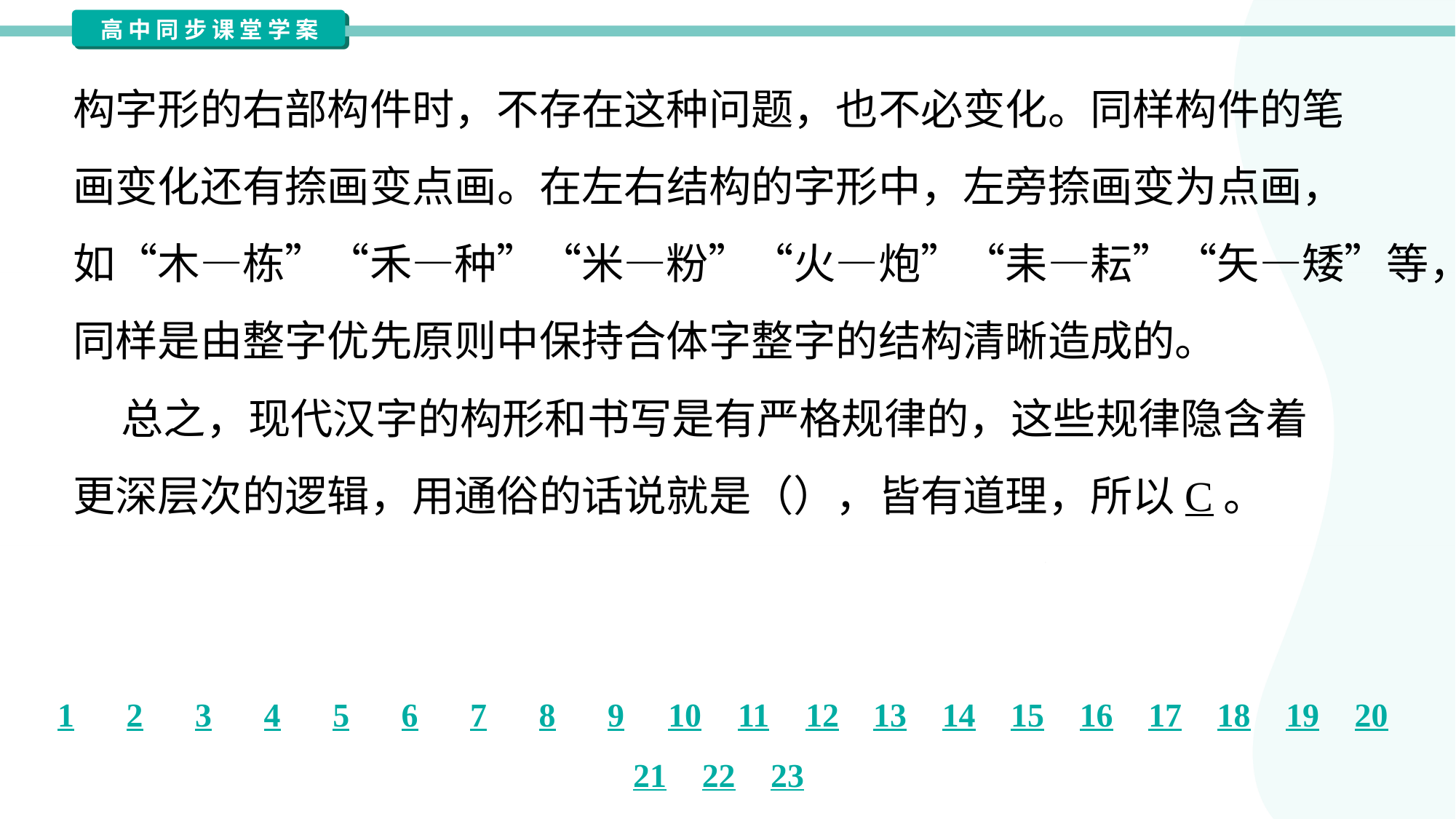

构字形的右部构件时，不存在这种问题，也不必变化。同样构件的笔
画变化还有捺画变点画。在左右结构的字形中，左旁捺画变为点画，
如“木—栋”“禾—种”“米—粉”“火—炮”“耒—耘”“矢—矮”等，这一变化
同样是由整字优先原则中保持合体字整字的结构清晰造成的。
    总之，现代汉字的构形和书写是有严格规律的，这些规律隐含着
更深层次的逻辑，用通俗的话说就是（），皆有道理，所以C。